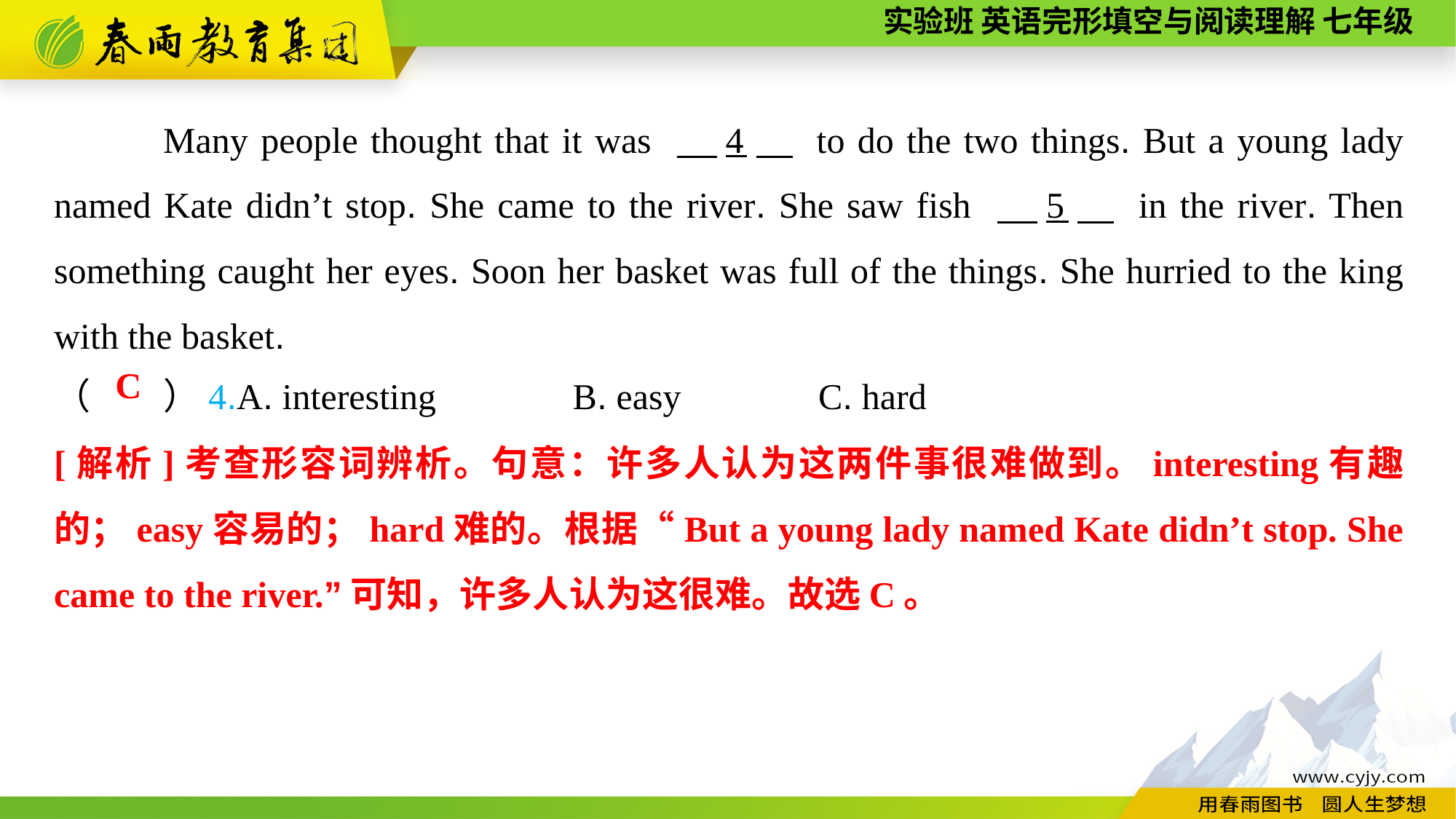

Many people thought that it was 　4　 to do the two things. But a young lady named Kate didn’t stop. She came to the river. She saw fish 　5　 in the river. Then something caught her eyes. Soon her basket was full of the things. She hurried to the king with the basket.
（　　）4.A. interesting               B. easy		C. hard
C
[解析]考查形容词辨析。句意：许多人认为这两件事很难做到。interesting有趣的；easy容易的；hard难的。根据“But a young lady named Kate didn’t stop. She came to the river.”可知，许多人认为这很难。故选C。